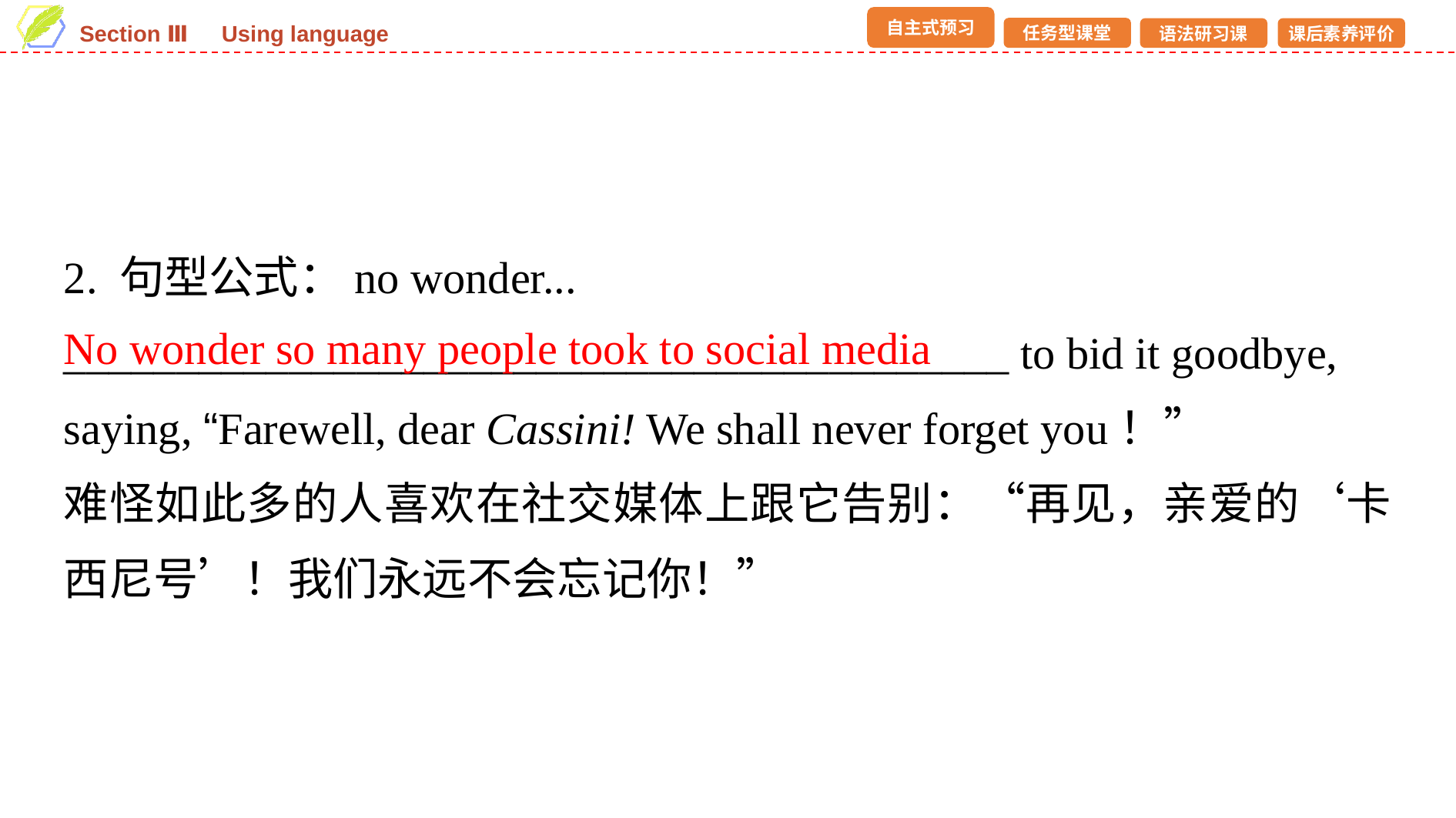

2. 句型公式：no wonder...
__________________________________________ to bid it goodbye, saying, “Farewell, dear Cassini! We shall never forget you！”
难怪如此多的人喜欢在社交媒体上跟它告别：“再见，亲爱的‘卡西尼号’！我们永远不会忘记你！”
No wonder so many people took to social media